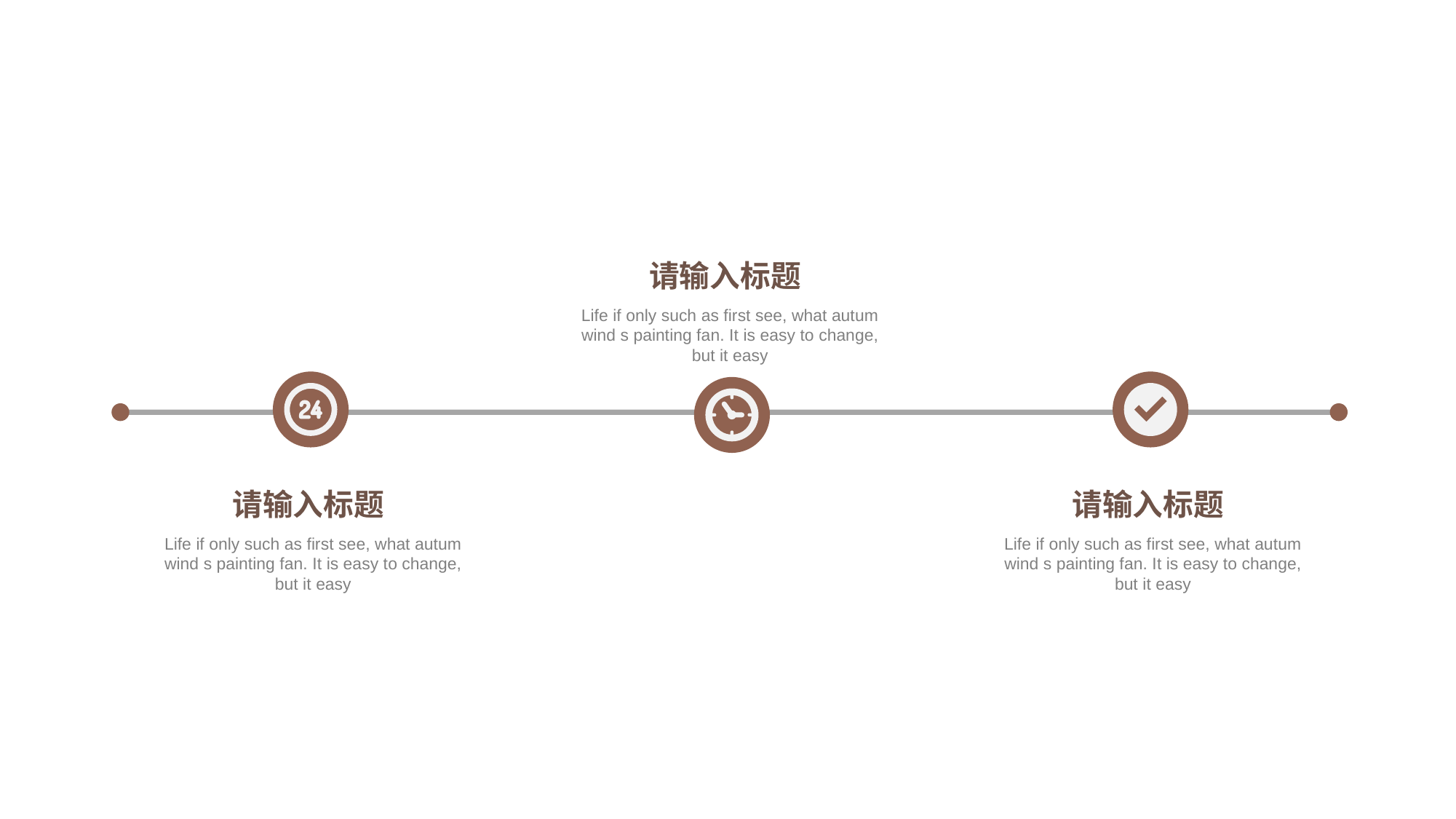

请输入标题
Life if only such as first see, what autum wind s painting fan. It is easy to change, but it easy

请输入标题
Life if only such as first see, what autum wind s painting fan. It is easy to change, but it easy
请输入标题
Life if only such as first see, what autum wind s painting fan. It is easy to change, but it easy